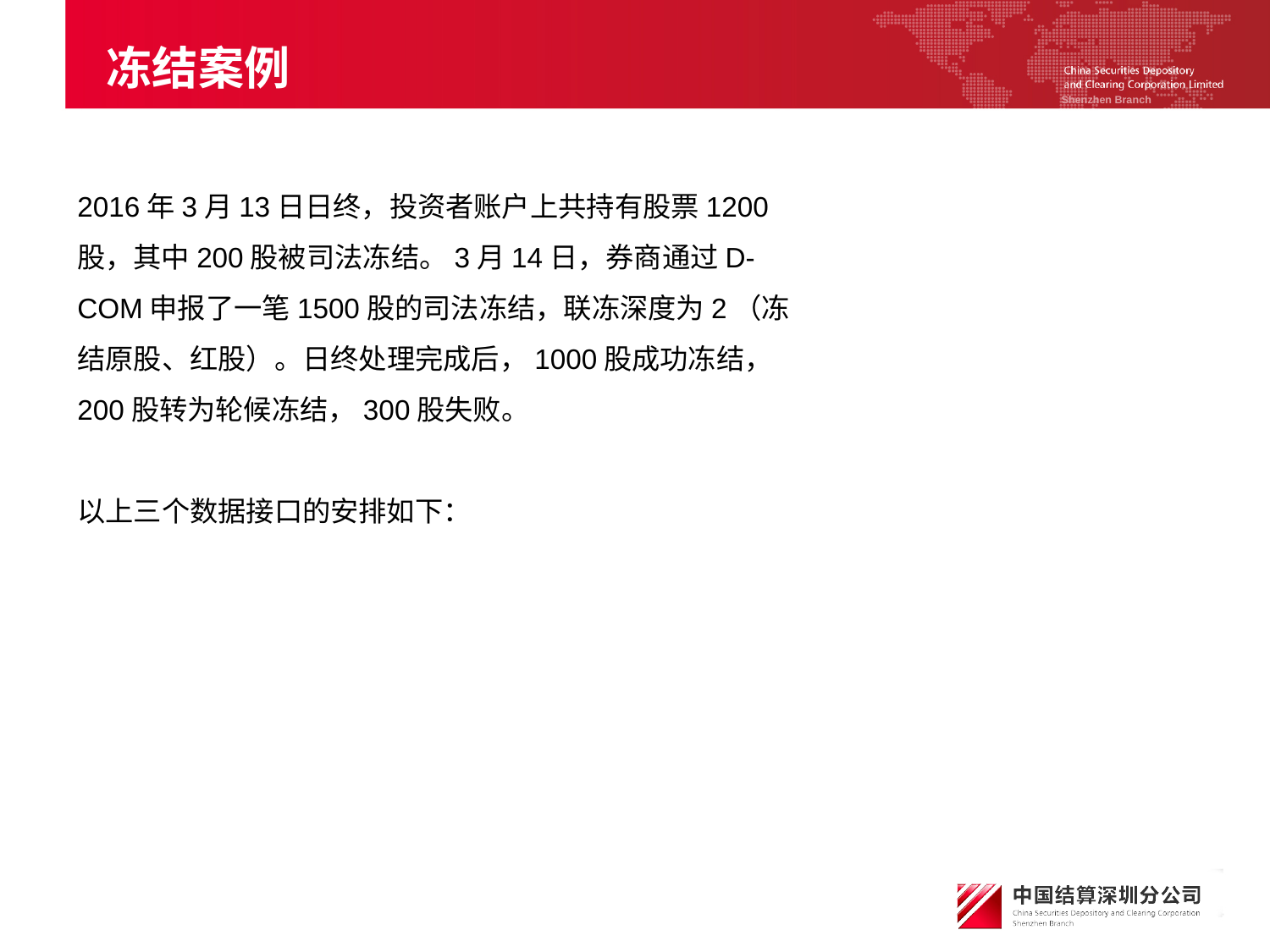

冻结案例
2016年3月13日日终，投资者账户上共持有股票1200股，其中200股被司法冻结。3月14日，券商通过D-COM申报了一笔1500股的司法冻结，联冻深度为2（冻结原股、红股）。日终处理完成后，1000股成功冻结，200股转为轮候冻结，300股失败。

以上三个数据接口的安排如下：